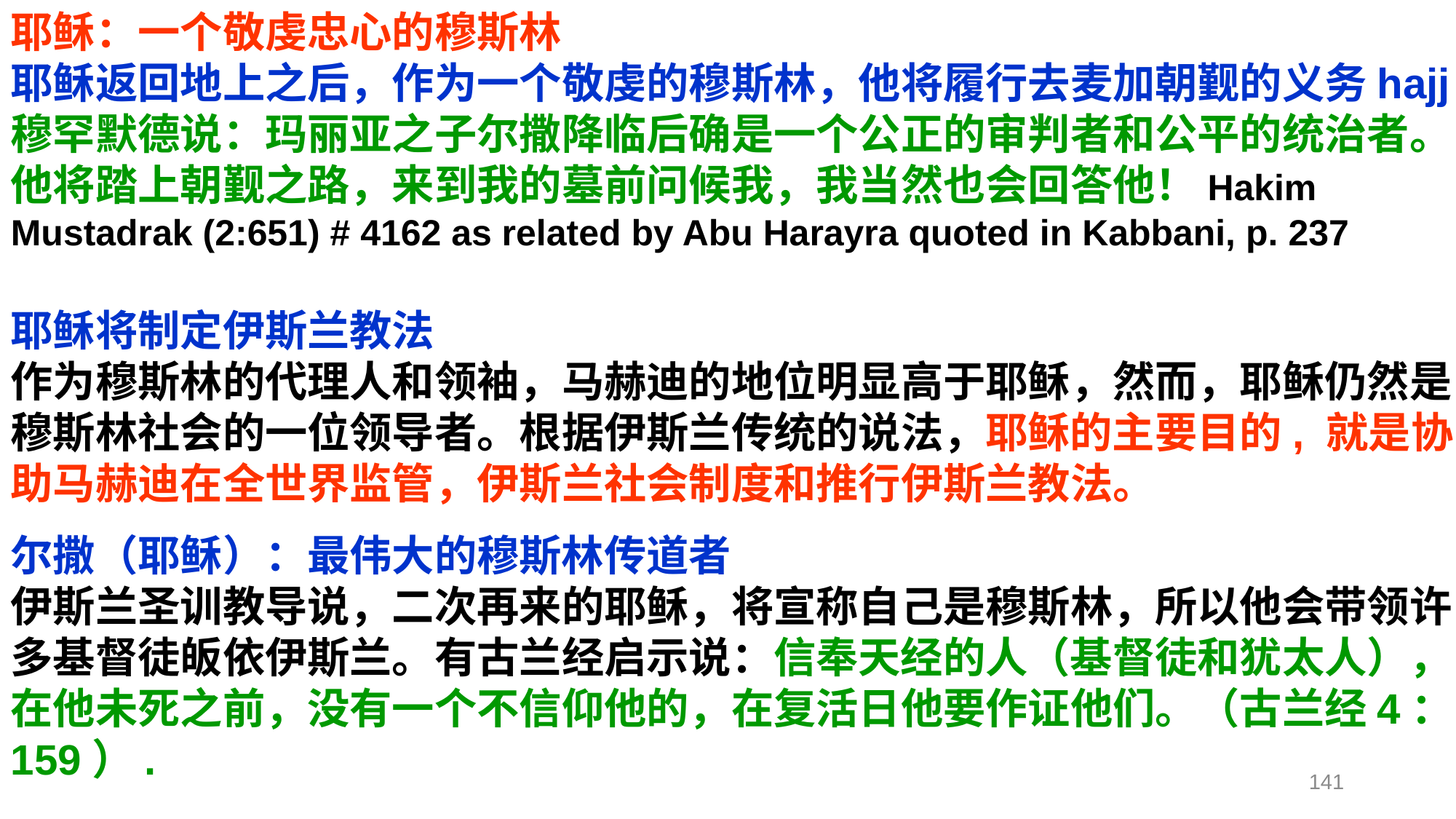

耶稣：一个敬虔忠心的穆斯林
耶稣返回地上之后，作为一个敬虔的穆斯林，他将履行去麦加朝觐的义务hajj
穆罕默德说：玛丽亚之子尔撒降临后确是一个公正的审判者和公平的统治者。他将踏上朝觐之路，来到我的墓前问候我，我当然也会回答他！Hakim Mustadrak (2:651) # 4162 as related by Abu Harayra quoted in Kabbani, p. 237

耶稣将制定伊斯兰教法
作为穆斯林的代理人和领袖，马赫迪的地位明显高于耶稣，然而，耶稣仍然是穆斯林社会的一位领导者。根据伊斯兰传统的说法，耶稣的主要目的, 就是协助马赫迪在全世界监管，伊斯兰社会制度和推行伊斯兰教法。
尔撒（耶稣）：最伟大的穆斯林传道者
伊斯兰圣训教导说，二次再来的耶稣，将宣称自己是穆斯林，所以他会带领许多基督徒皈依伊斯兰。有古兰经启示说：信奉天经的人（基督徒和犹太人），在他未死之前，没有一个不信仰他的，在复活日他要作证他们。（古兰经4：159）.
141